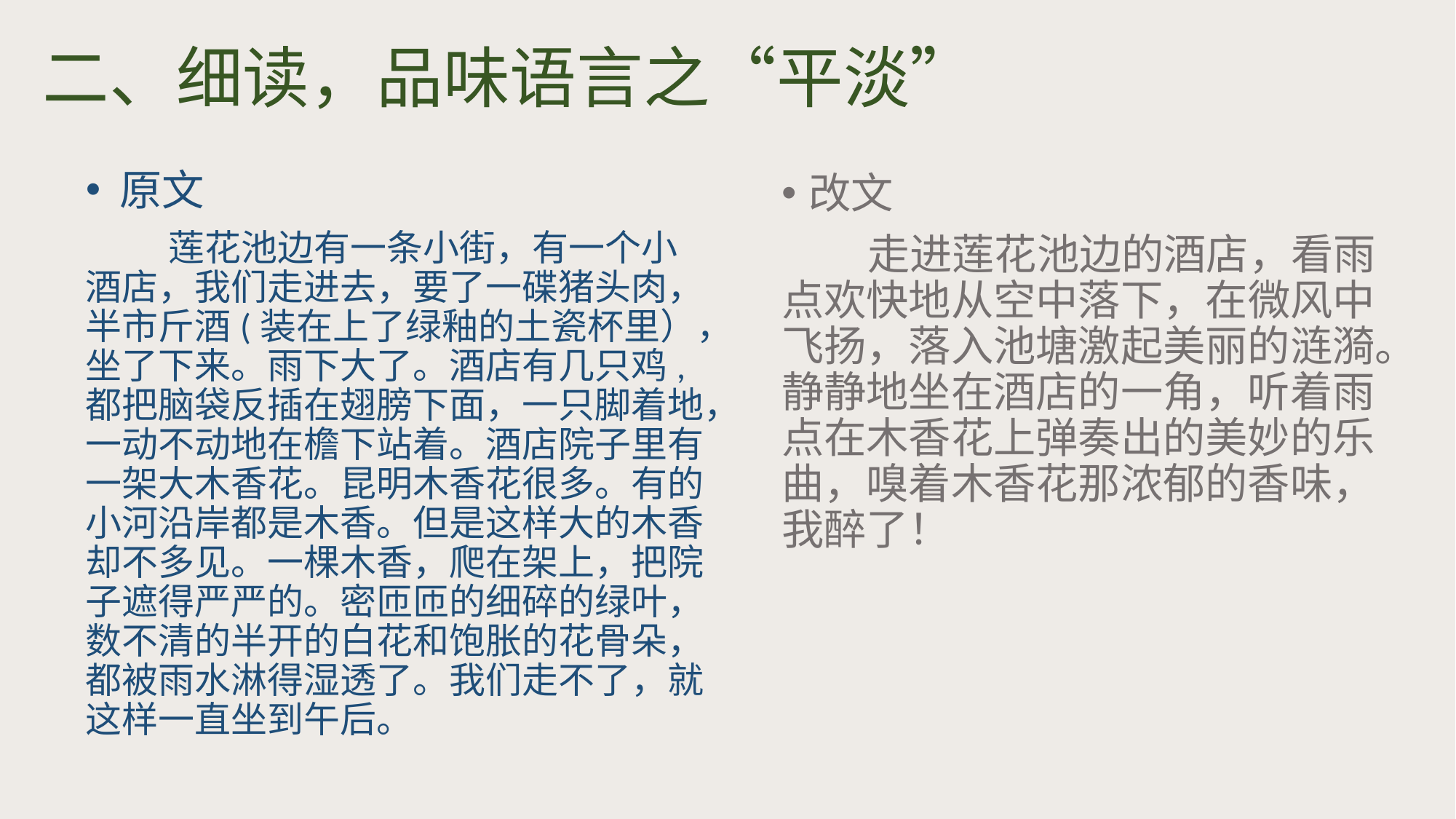

二、细读，品味语言之“平淡”
原文
         莲花池边有一条小街，有一个小酒店，我们走进去，要了一碟猪头肉，半市斤酒(装在上了绿釉的土瓷杯里），坐了下来。雨下大了。酒店有几只鸡,都把脑袋反插在翅膀下面，一只脚着地，一动不动地在檐下站着。酒店院子里有一架大木香花。昆明木香花很多。有的小河沿岸都是木香。但是这样大的木香却不多见。一棵木香，爬在架上，把院子遮得严严的。密匝匝的细碎的绿叶，数不清的半开的白花和饱胀的花骨朵，都被雨水淋得湿透了。我们走不了，就这样一直坐到午后。
改文
        走进莲花池边的酒店，看雨点欢快地从空中落下，在微风中飞扬，落入池塘激起美丽的涟漪。静静地坐在酒店的一角，听着雨点在木香花上弹奏出的美妙的乐曲，嗅着木香花那浓郁的香味，我醉了！